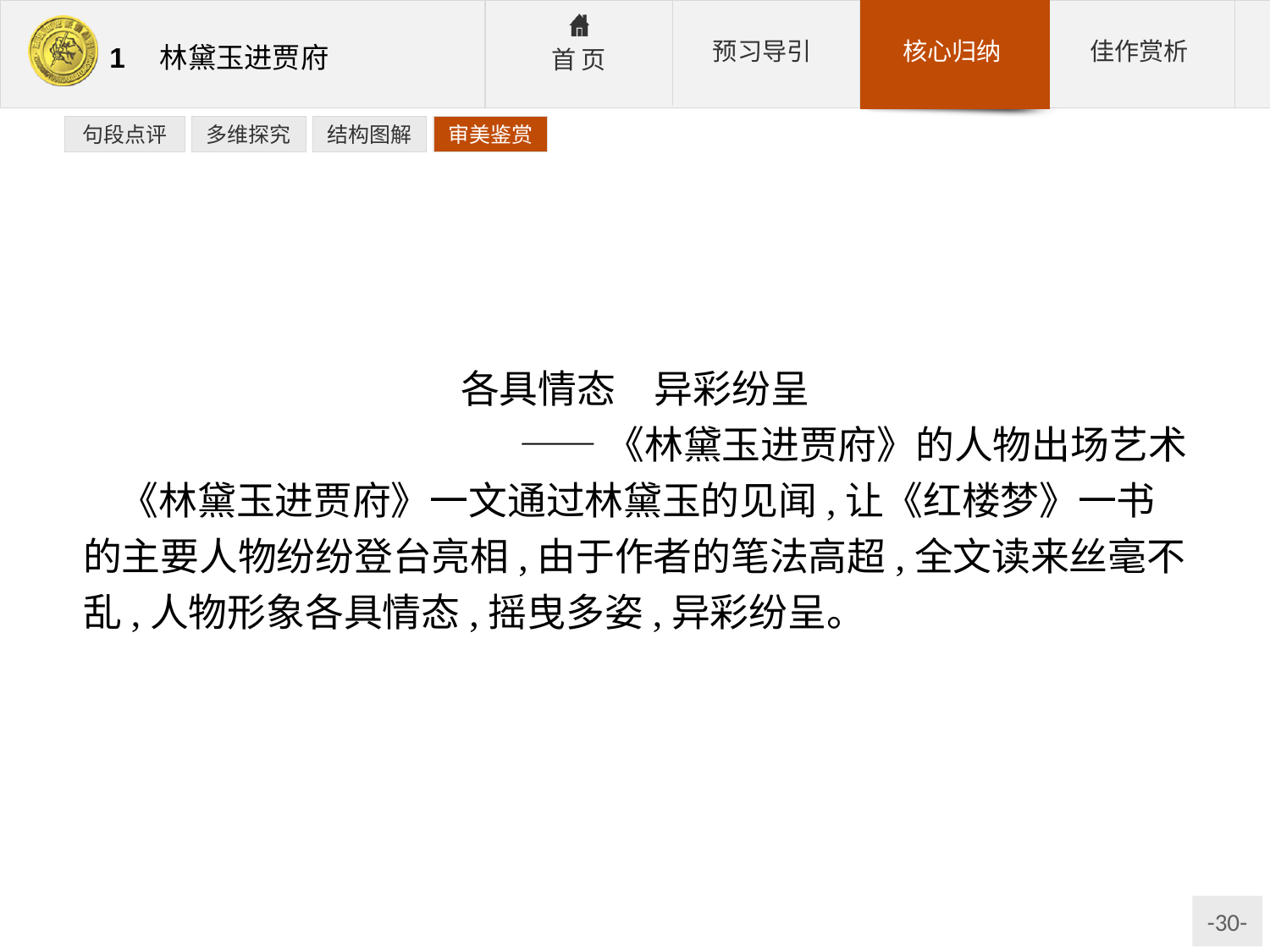

句段点评
多维探究
结构图解
审美鉴赏
各具情态　异彩纷呈
——《林黛玉进贾府》的人物出场艺术
《林黛玉进贾府》一文通过林黛玉的见闻,让《红楼梦》一书的主要人物纷纷登台亮相,由于作者的笔法高超,全文读来丝毫不乱,人物形象各具情态,摇曳多姿,异彩纷呈。